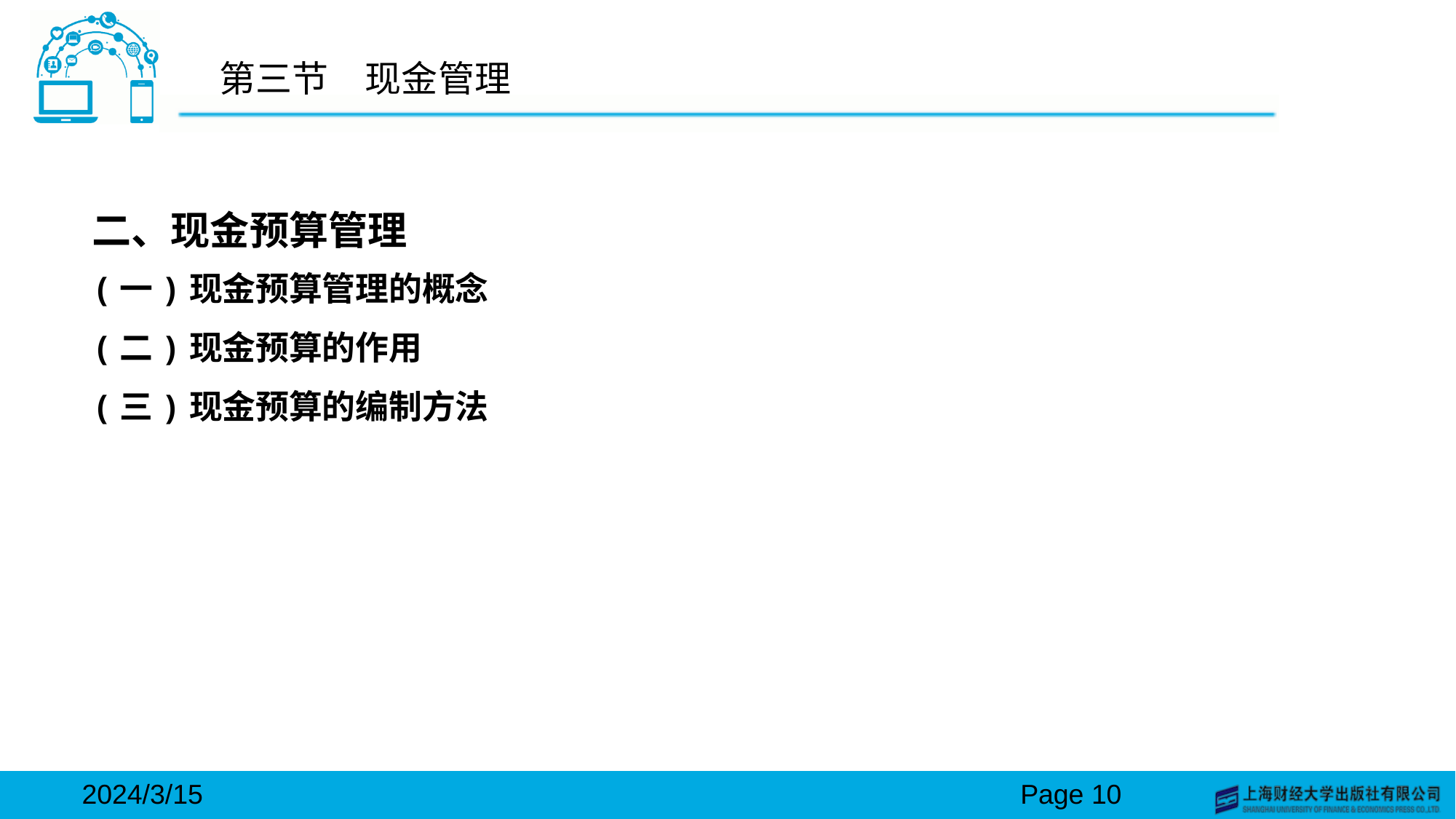

# 第三节　现金管理
二、现金预算管理
(一)现金预算管理的概念
(二)现金预算的作用
(三)现金预算的编制方法

2024/3/15
Page 10